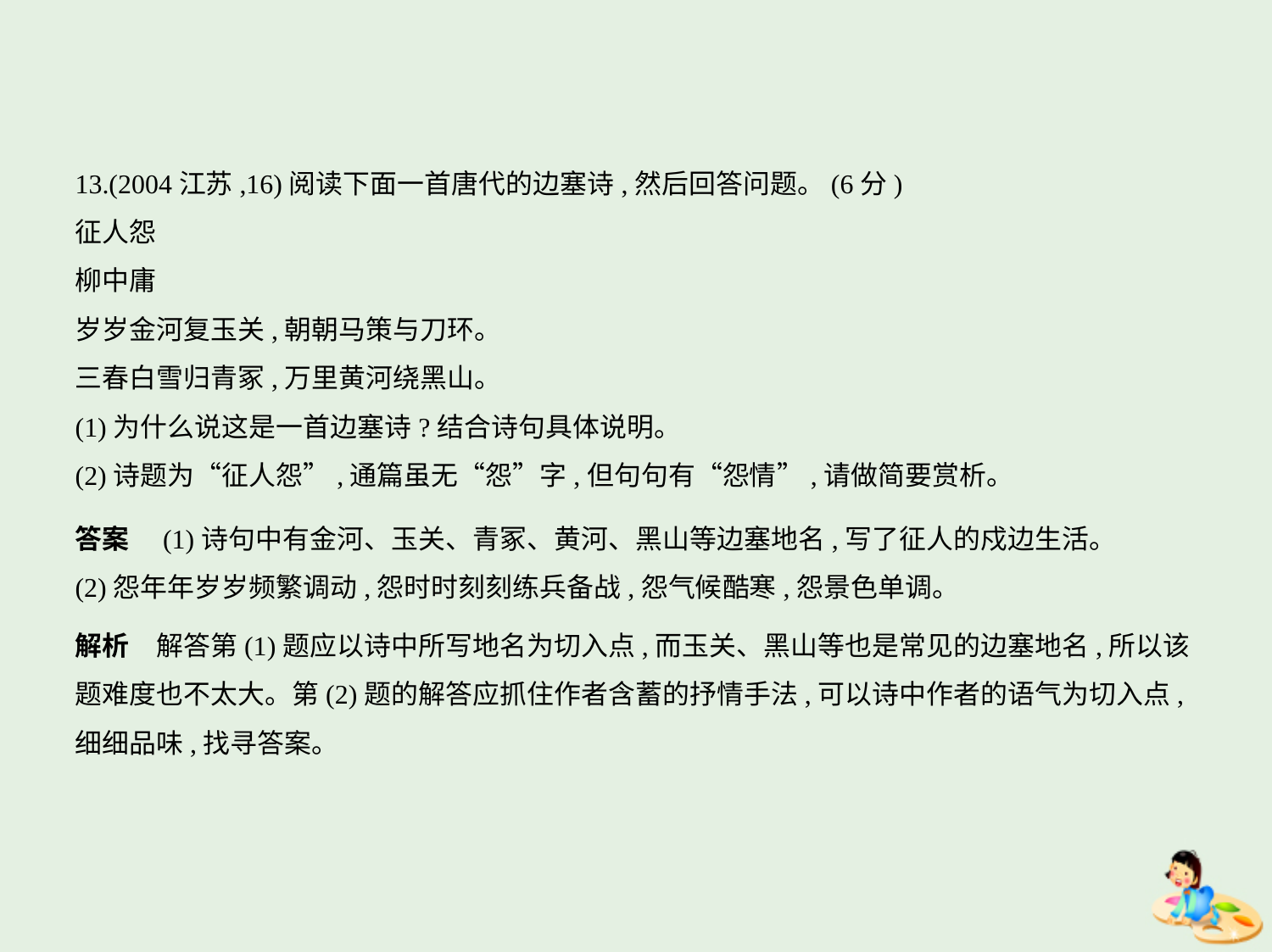

13.(2004江苏,16)阅读下面一首唐代的边塞诗,然后回答问题。(6分)
征人怨
柳中庸
岁岁金河复玉关,朝朝马策与刀环。
三春白雪归青冢,万里黄河绕黑山。
(1)为什么说这是一首边塞诗?结合诗句具体说明。
(2)诗题为“征人怨”,通篇虽无“怨”字,但句句有“怨情”,请做简要赏析。
答案　(1)诗句中有金河、玉关、青冢、黄河、黑山等边塞地名,写了征人的戍边生活。
(2)怨年年岁岁频繁调动,怨时时刻刻练兵备战,怨气候酷寒,怨景色单调。
解析　解答第(1)题应以诗中所写地名为切入点,而玉关、黑山等也是常见的边塞地名,所以该
题难度也不太大。第(2)题的解答应抓住作者含蓄的抒情手法,可以诗中作者的语气为切入点,
细细品味,找寻答案。